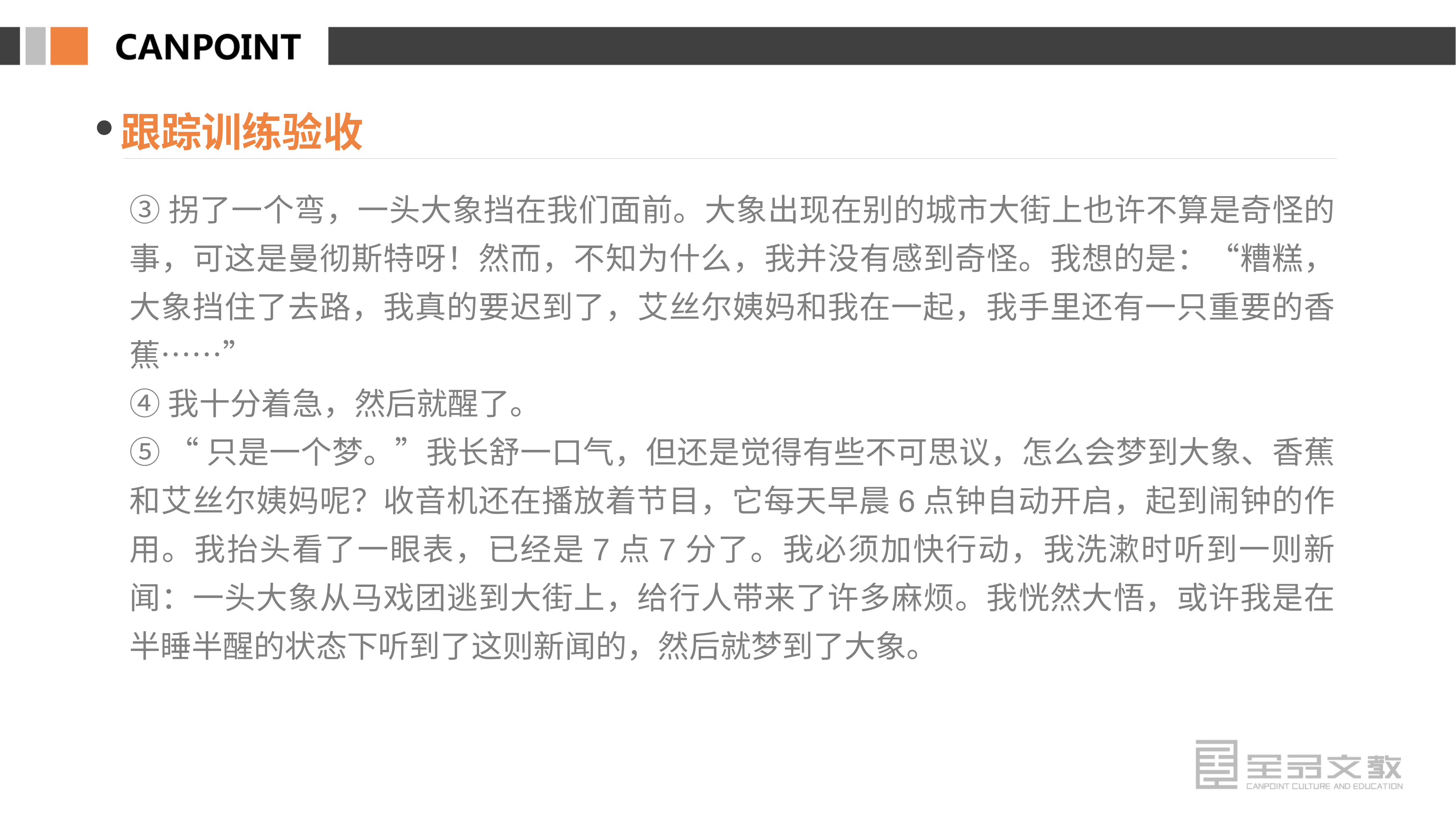

跟踪训练验收

③拐了一个弯，一头大象挡在我们面前。大象出现在别的城市大街上也许不算是奇怪的事，可这是曼彻斯特呀！然而，不知为什么，我并没有感到奇怪。我想的是：“糟糕，大象挡住了去路，我真的要迟到了，艾丝尔姨妈和我在一起，我手里还有一只重要的香蕉……”
④我十分着急，然后就醒了。
⑤ “只是一个梦。”我长舒一口气，但还是觉得有些不可思议，怎么会梦到大象、香蕉和艾丝尔姨妈呢？收音机还在播放着节目，它每天早晨6点钟自动开启，起到闹钟的作用。我抬头看了一眼表，已经是7点7分了。我必须加快行动，我洗漱时听到一则新闻：一头大象从马戏团逃到大街上，给行人带来了许多麻烦。我恍然大悟，或许我是在半睡半醒的状态下听到了这则新闻的，然后就梦到了大象。